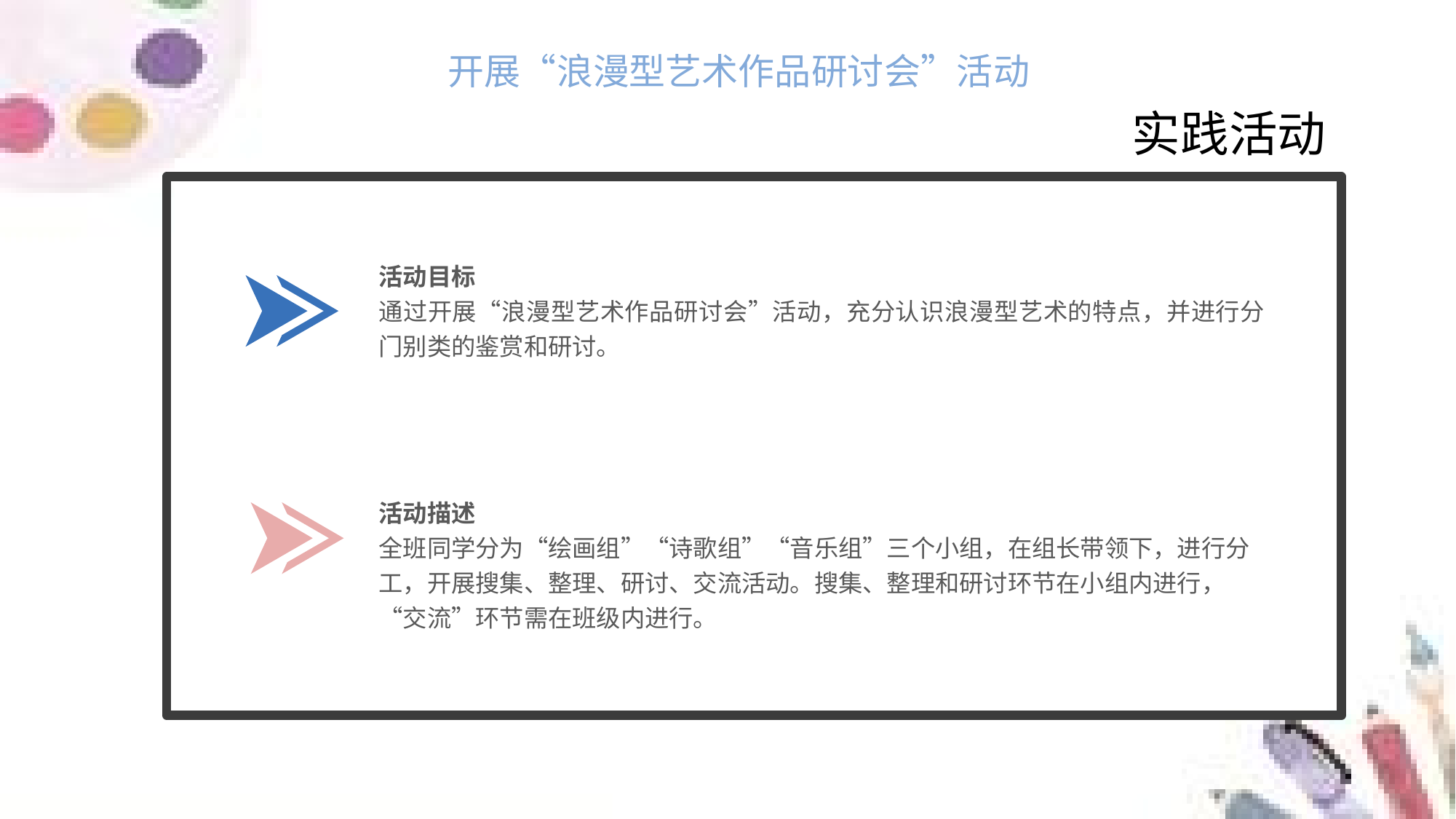

开展“浪漫型艺术作品研讨会”活动
实践活动

活动目标
通过开展“浪漫型艺术作品研讨会”活动，充分认识浪漫型艺术的特点，并进行分门别类的鉴赏和研讨。

活动描述
全班同学分为“绘画组”“诗歌组”“音乐组”三个小组，在组长带领下，进行分工，开展搜集、整理、研讨、交流活动。搜集、整理和研讨环节在小组内进行，“交流”环节需在班级内进行。